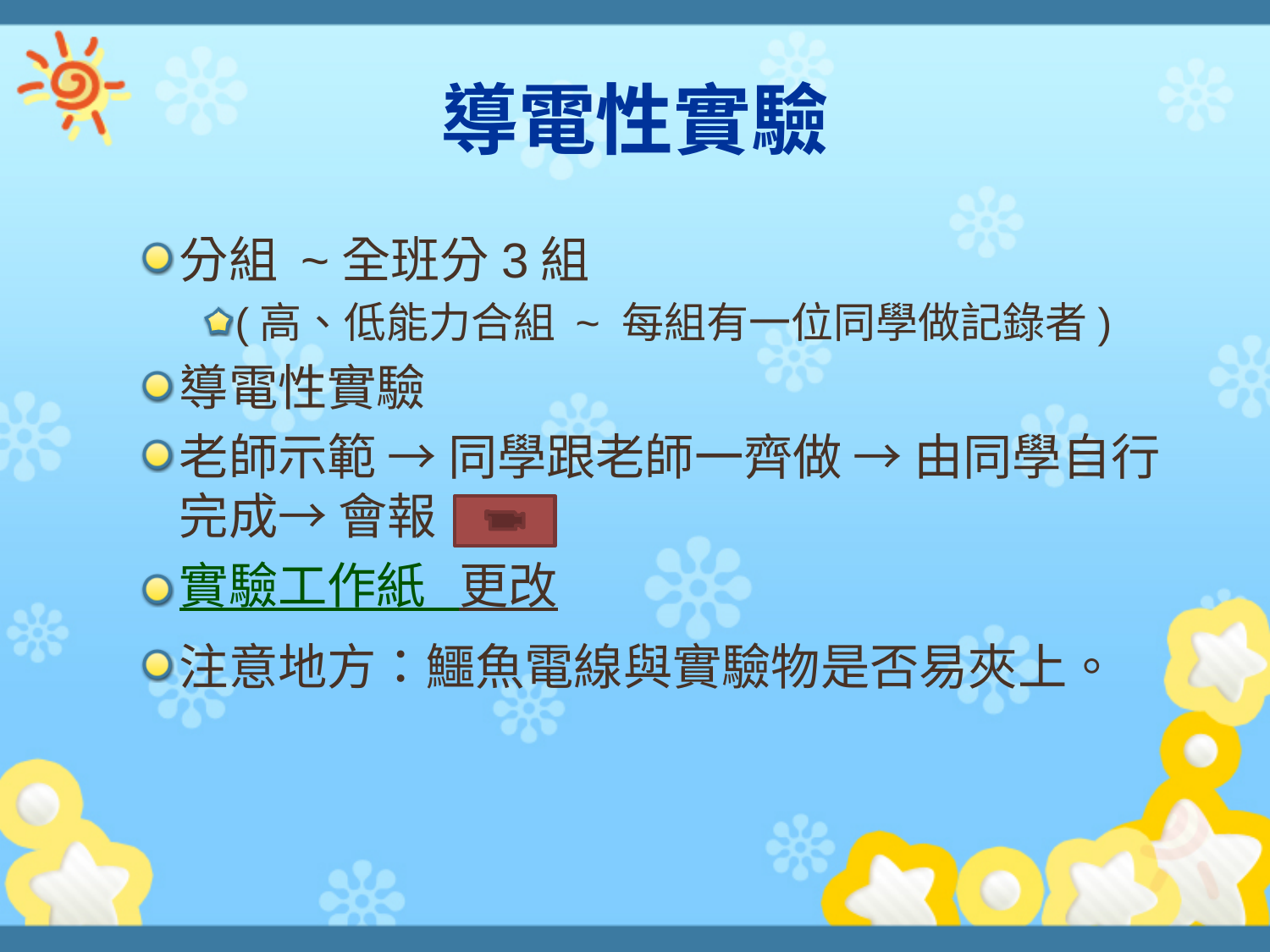

# 導電性實驗
分組 ~全班分3組
(高、低能力合組 ~ 每組有一位同學做記錄者)
導電性實驗
老師示範 → 同學跟老師一齊做 → 由同學自行完成→ 會報
實驗工作紙   更改
注意地方：鱷魚電線與實驗物是否易夾上。